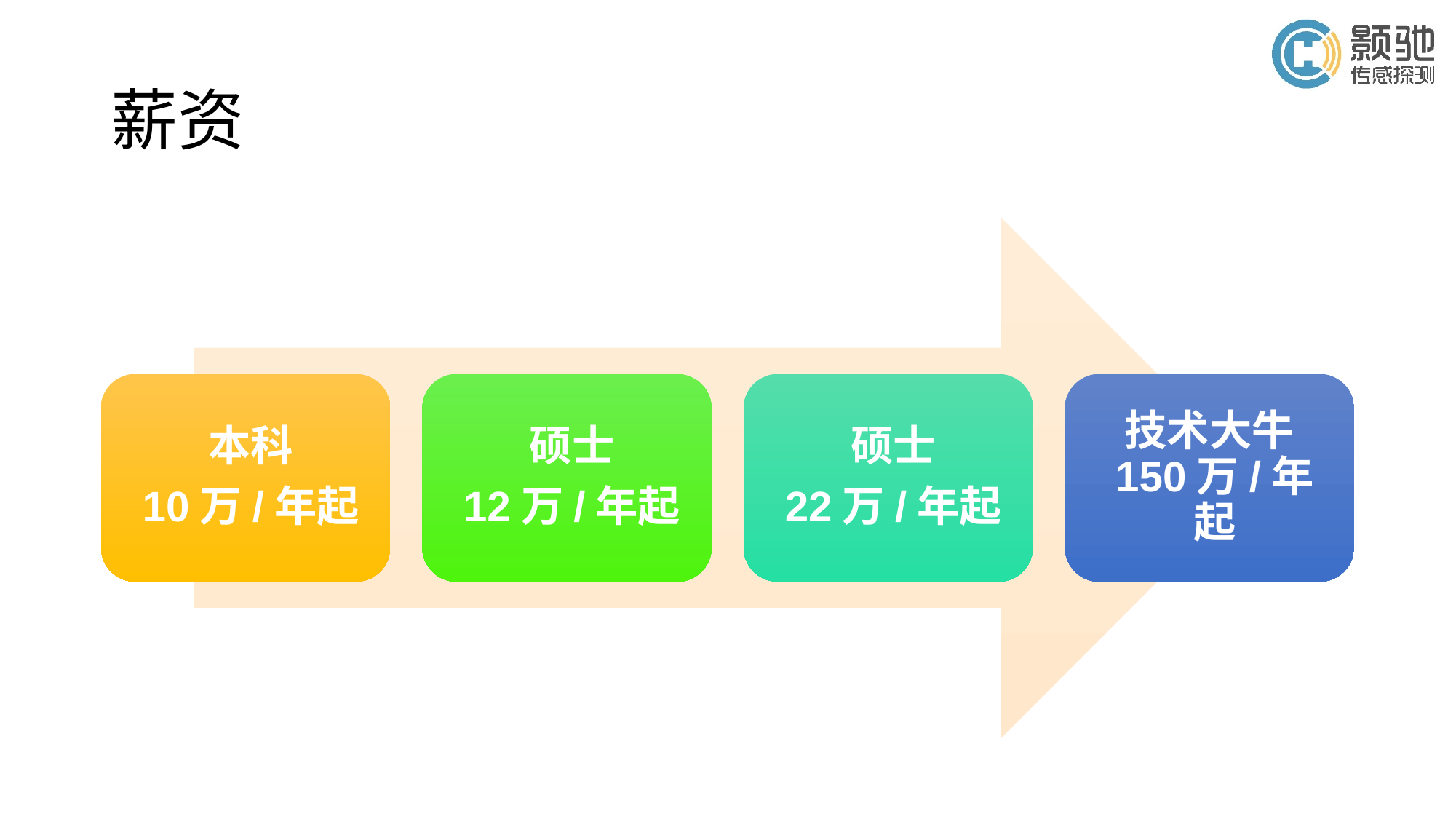

# 薪资
本科
10万/年起
硕士
12万/年起
硕士
22万/年起
技术大牛150万/年起